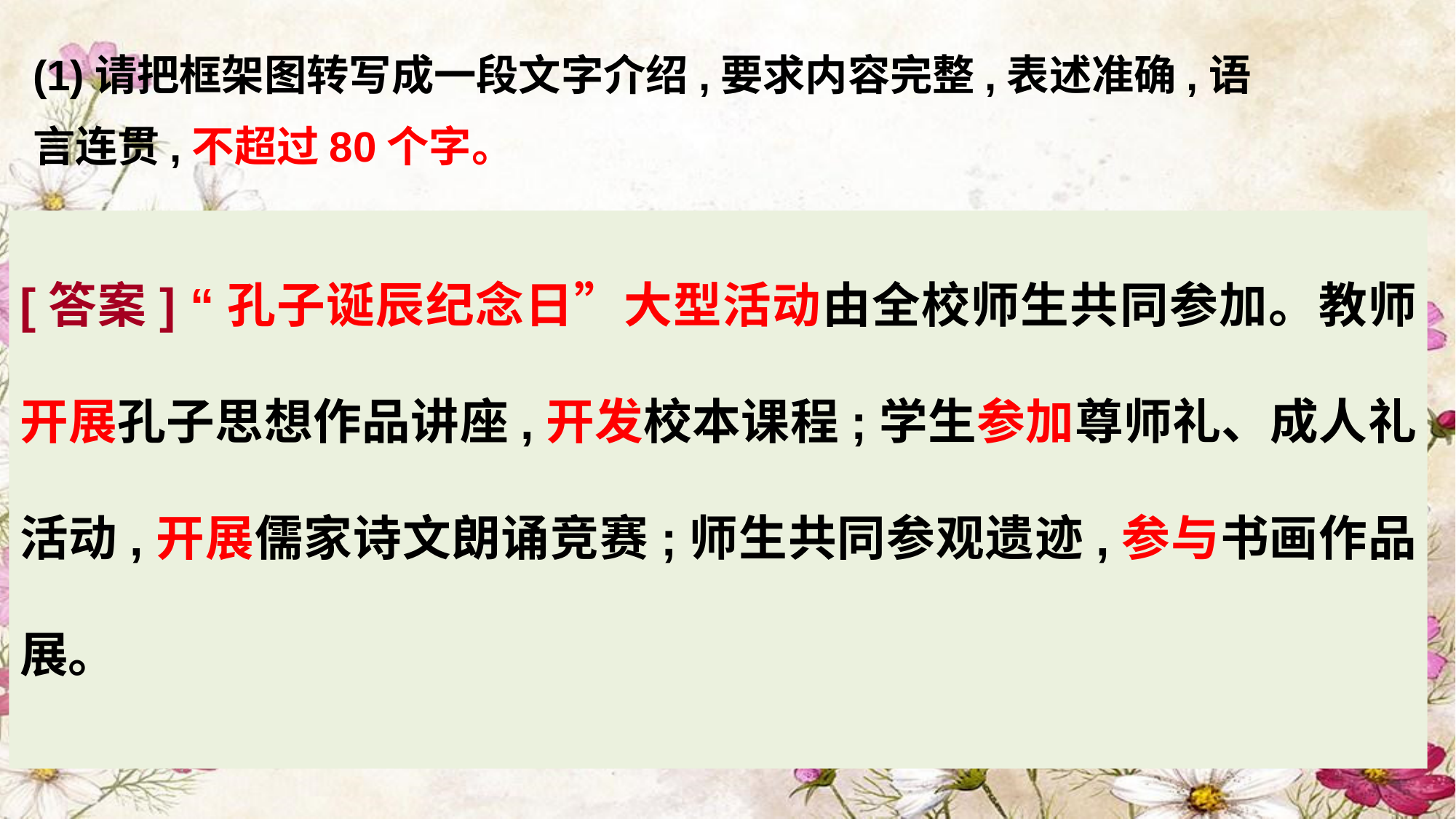

(1)请把框架图转写成一段文字介绍,要求内容完整,表述准确,语言连贯,不超过80个字。
[答案] “孔子诞辰纪念日”大型活动由全校师生共同参加。教师开展孔子思想作品讲座,开发校本课程;学生参加尊师礼、成人礼活动,开展儒家诗文朗诵竞赛;师生共同参观遗迹,参与书画作品展。